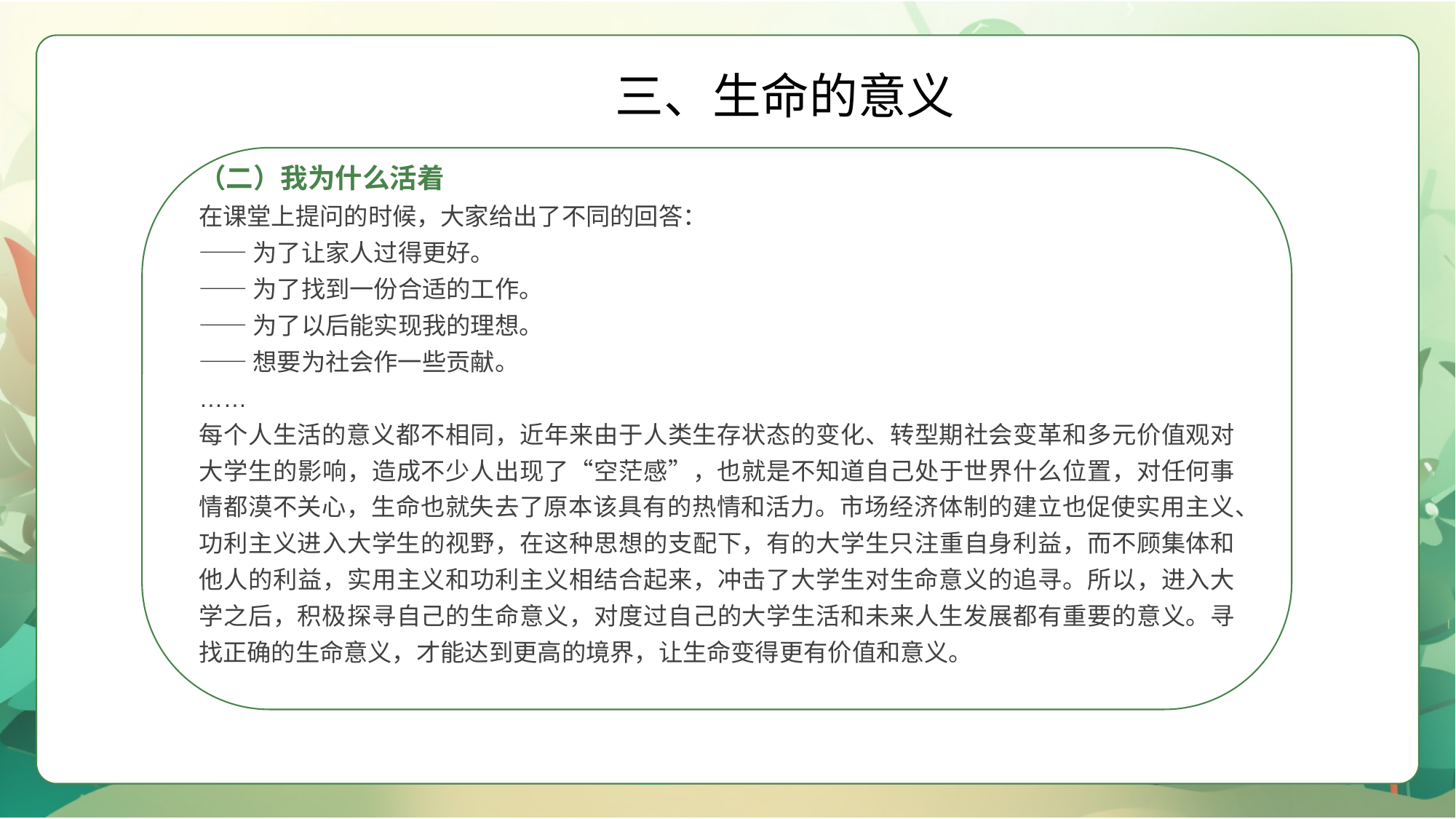

三、生命的意义

（二）我为什么活着
在课堂上提问的时候，大家给出了不同的回答：
——为了让家人过得更好。
——为了找到一份合适的工作。
——为了以后能实现我的理想。
——想要为社会作一些贡献。
……
每个人生活的意义都不相同，近年来由于人类生存状态的变化、转型期社会变革和多元价值观对大学生的影响，造成不少人出现了“空茫感”，也就是不知道自己处于世界什么位置，对任何事情都漠不关心，生命也就失去了原本该具有的热情和活力。市场经济体制的建立也促使实用主义、功利主义进入大学生的视野，在这种思想的支配下，有的大学生只注重自身利益，而不顾集体和他人的利益，实用主义和功利主义相结合起来，冲击了大学生对生命意义的追寻。所以，进入大学之后，积极探寻自己的生命意义，对度过自己的大学生活和未来人生发展都有重要的意义。寻找正确的生命意义，才能达到更高的境界，让生命变得更有价值和意义。